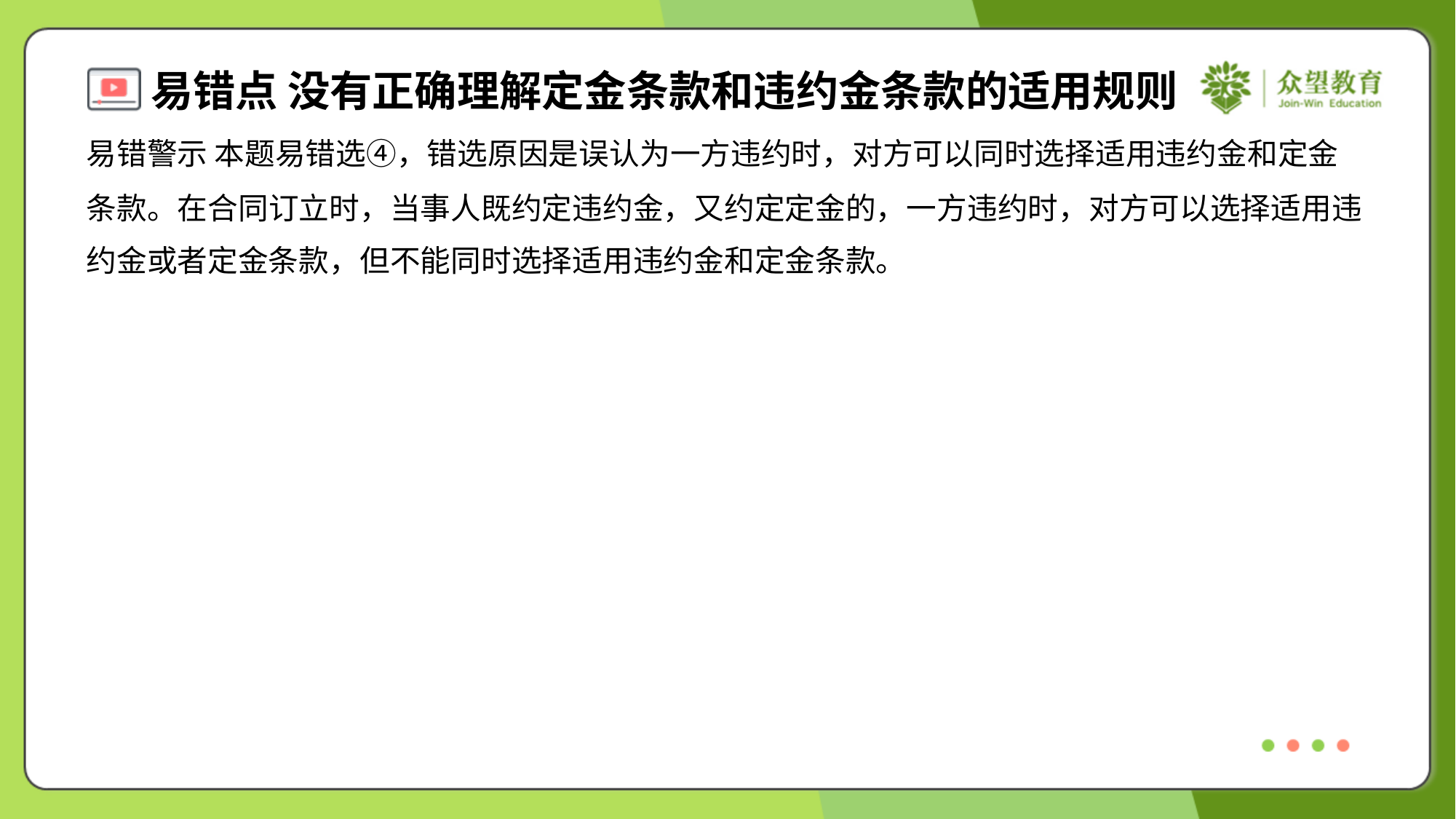

易错警示 本题易错选④，错选原因是误认为一方违约时，对方可以同时选择适用违约金和定金
条款。在合同订立时，当事人既约定违约金，又约定定金的，一方违约时，对方可以选择适用违
约金或者定金条款，但不能同时选择适用违约金和定金条款。